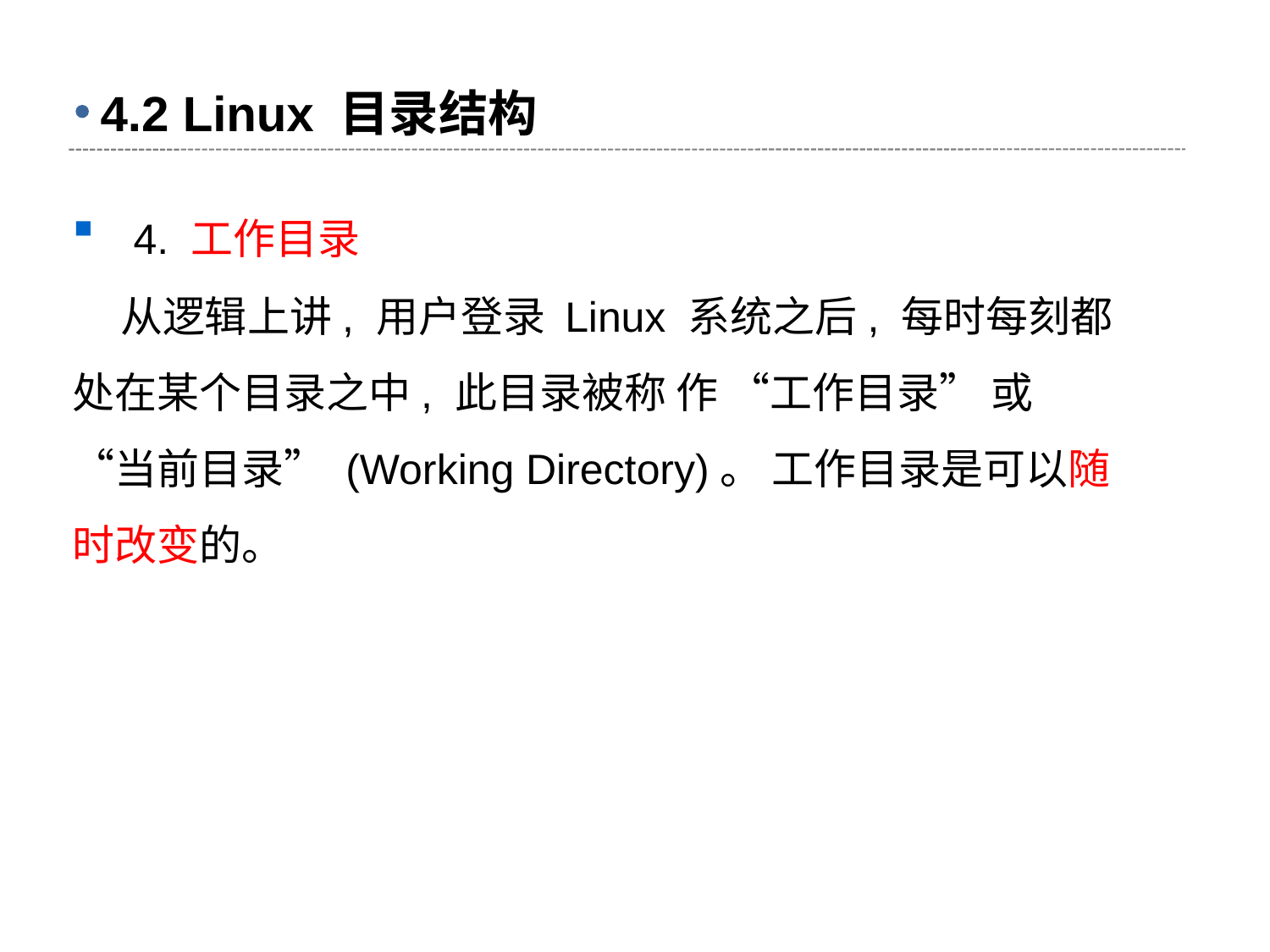

# 4.2 Linux 目录结构
 4. 工作目录
    从逻辑上讲, 用户登录 Linux 系统之后, 每时每刻都处在某个目录之中, 此目录被称 作 “工作目录” 或 “当前目录” (Working Directory)。 工作目录是可以随时改变的。